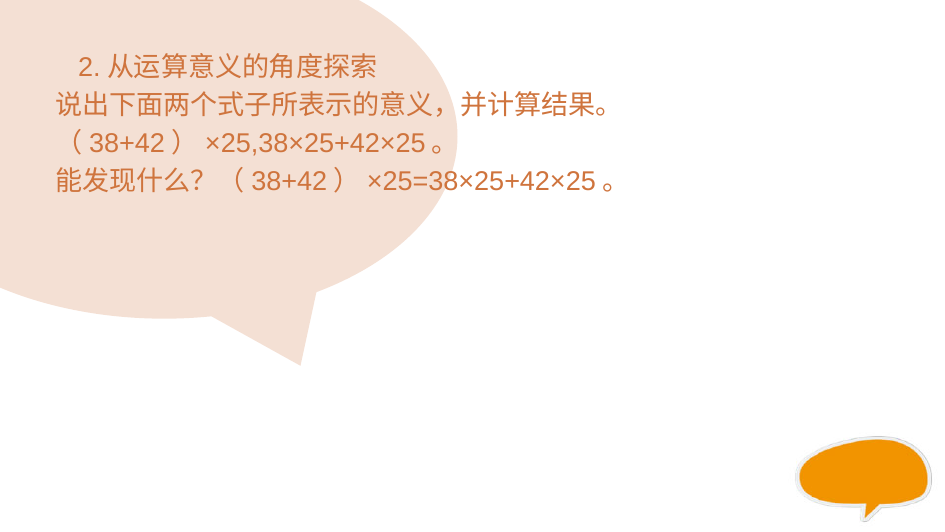

#
   2.从运算意义的角度探索
说出下面两个式子所表示的意义，并计算结果。
（38+42）×25,38×25+42×25。
能发现什么？（38+42）×25=38×25+42×25。